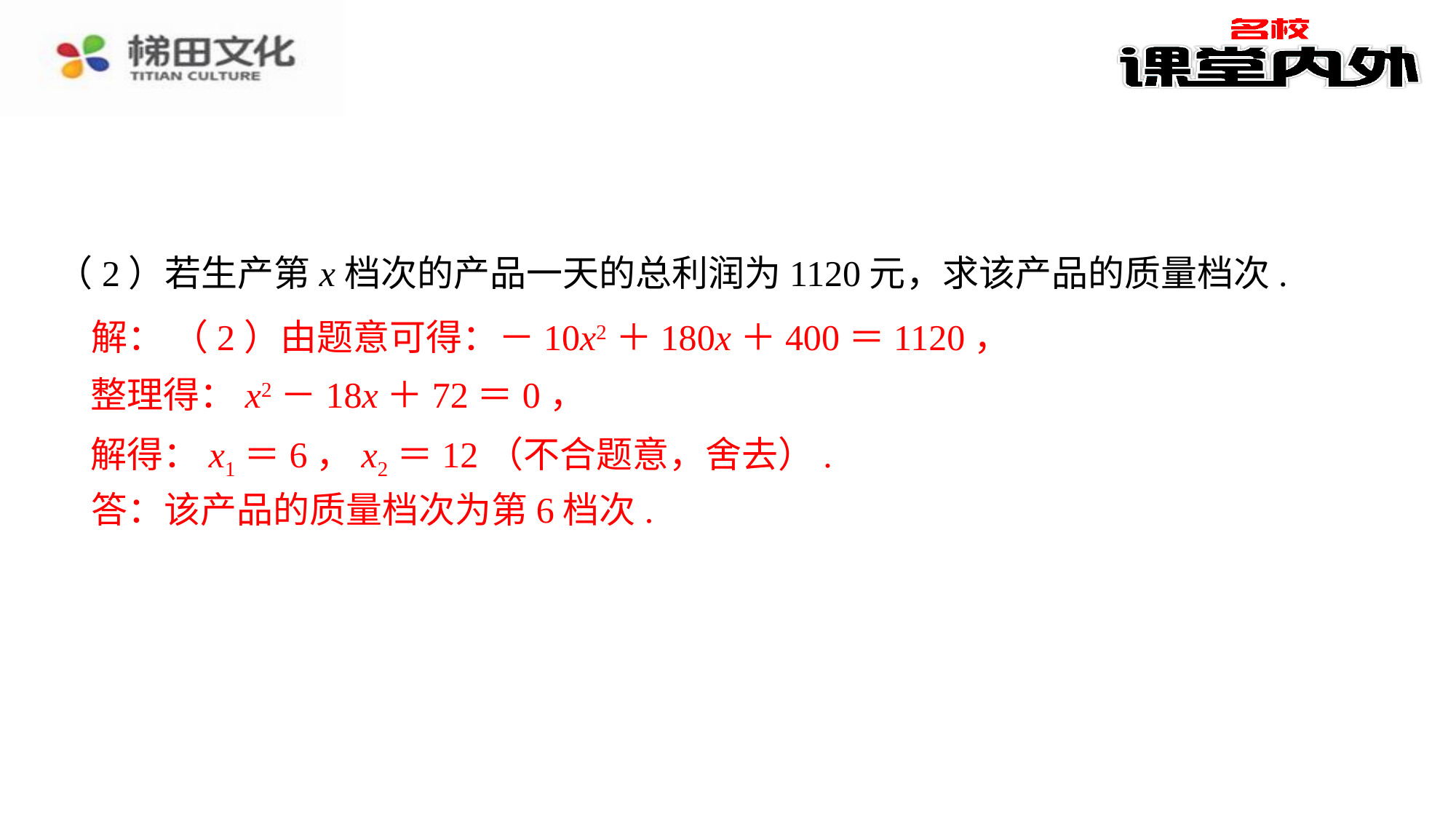

（2）若生产第x档次的产品一天的总利润为1120元，求该产品的质量档次.
解： （2）由题意可得：－10x2＋180x＋400＝1120，
（2）由题意可得：－10x2＋180x＋400＝1120，⁠
整理得：x2－18x＋72＝0，
整理得：x2－18x＋72＝0，⁠
解得：x1＝6，x2＝12（不合题意，舍去）.
解得：x1＝6，x2＝12（不合题意，舍去）.⁠
答：该产品的质量档次为第6档次.
答：该产品的质量档次为第6档次.⁠